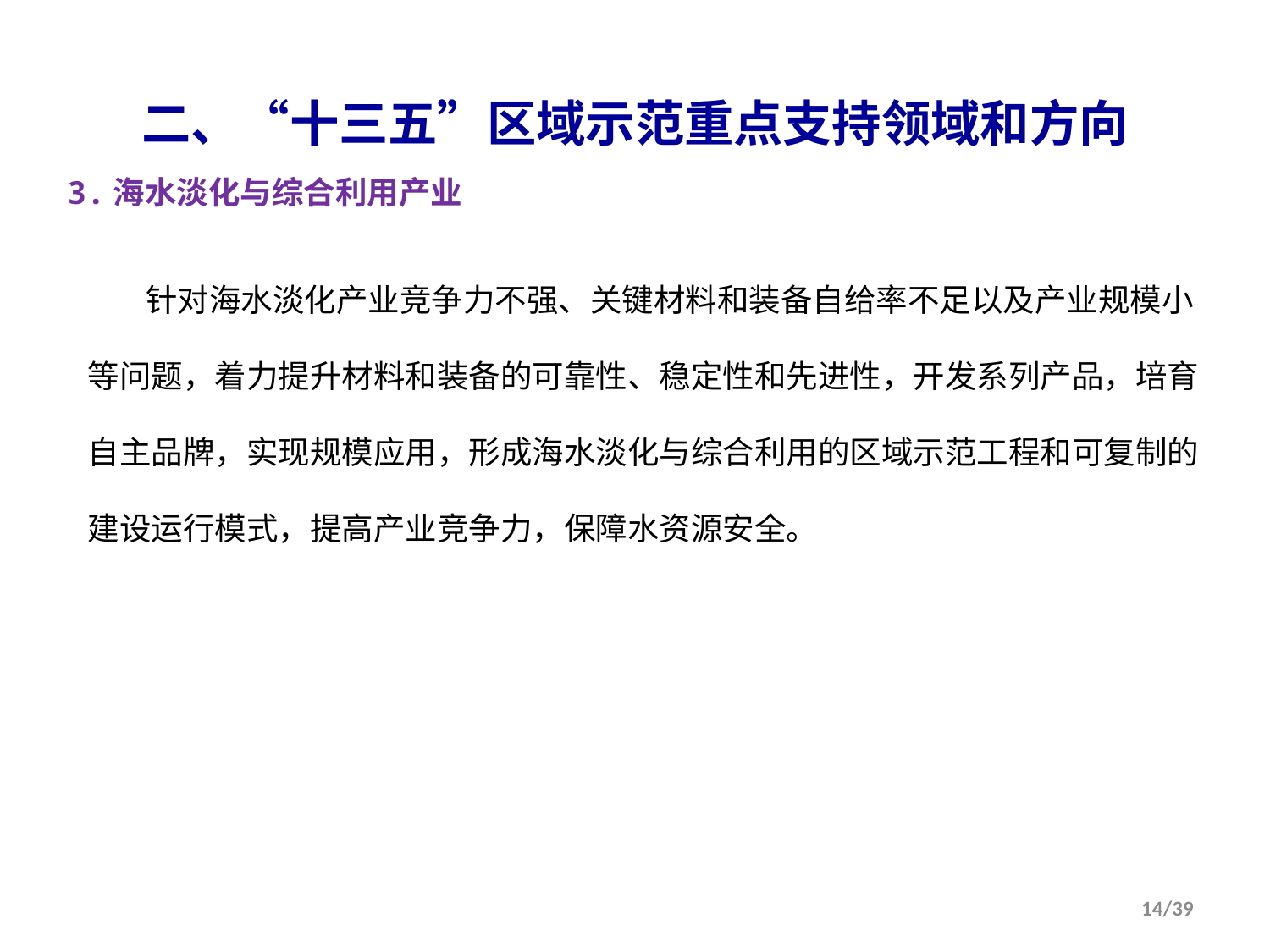

二、“十三五”区域示范重点支持领域和方向
3.海水淡化与综合利用产业
       针对海水淡化产业竞争力不强、关键材料和装备自给率不足以及产业规模小等问题，着力提升材料和装备的可靠性、稳定性和先进性，开发系列产品，培育自主品牌，实现规模应用，形成海水淡化与综合利用的区域示范工程和可复制的建设运行模式，提高产业竞争力，保障水资源安全。

14/39